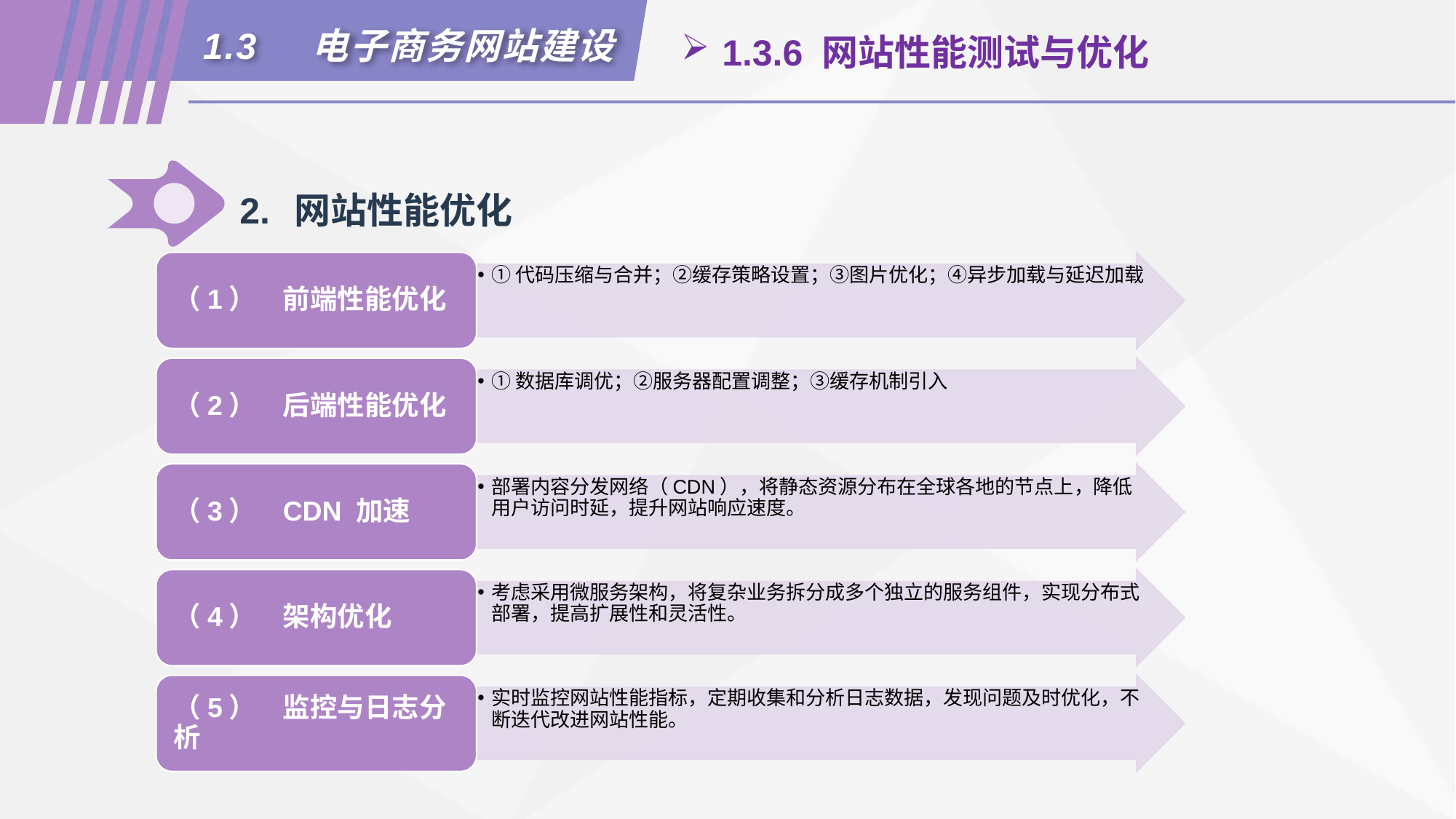

1.3	电子商务网站建设
1.3.6 网站性能测试与优化

2.	网站性能优化
①代码压缩与合并；②缓存策略设置；③图片优化；④异步加载与延迟加载
（1）	前端性能优化
①数据库调优；②服务器配置调整；③缓存机制引入
（2）	后端性能优化
部署内容分发网络（CDN），将静态资源分布在全球各地的节点上，降低用户访问时延，提升网站响应速度。
（3）	CDN 加速
考虑采用微服务架构，将复杂业务拆分成多个独立的服务组件，实现分布式部署，提高扩展性和灵活性。
（4）	架构优化
实时监控网站性能指标，定期收集和分析日志数据，发现问题及时优化，不断迭代改进网站性能。
（5）	监控与日志分析